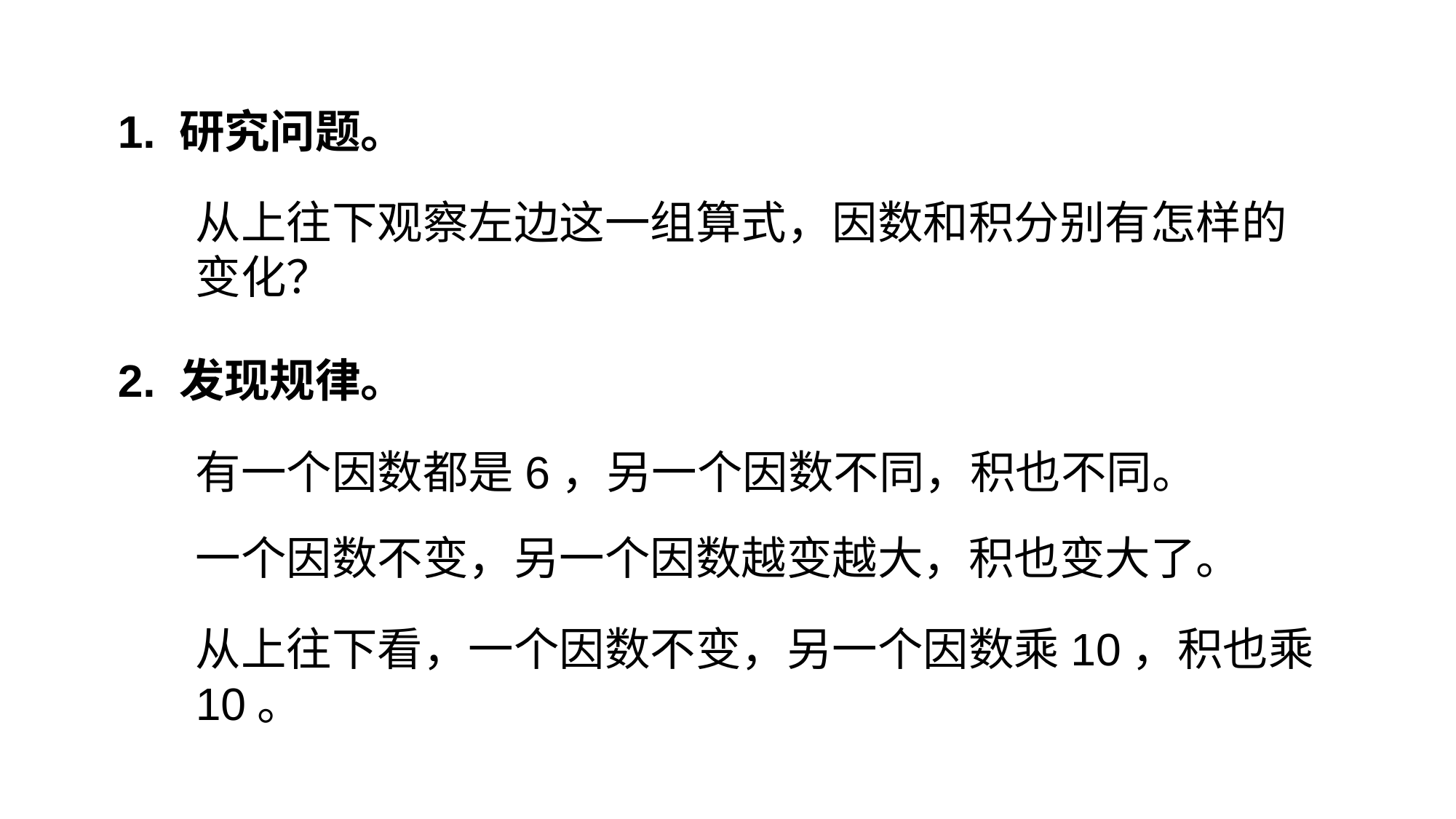

1. 研究问题。
从上往下观察左边这一组算式，因数和积分别有怎样的变化？
2. 发现规律。
有一个因数都是6，另一个因数不同，积也不同。
一个因数不变，另一个因数越变越大，积也变大了。
从上往下看，一个因数不变，另一个因数乘10，积也乘10。